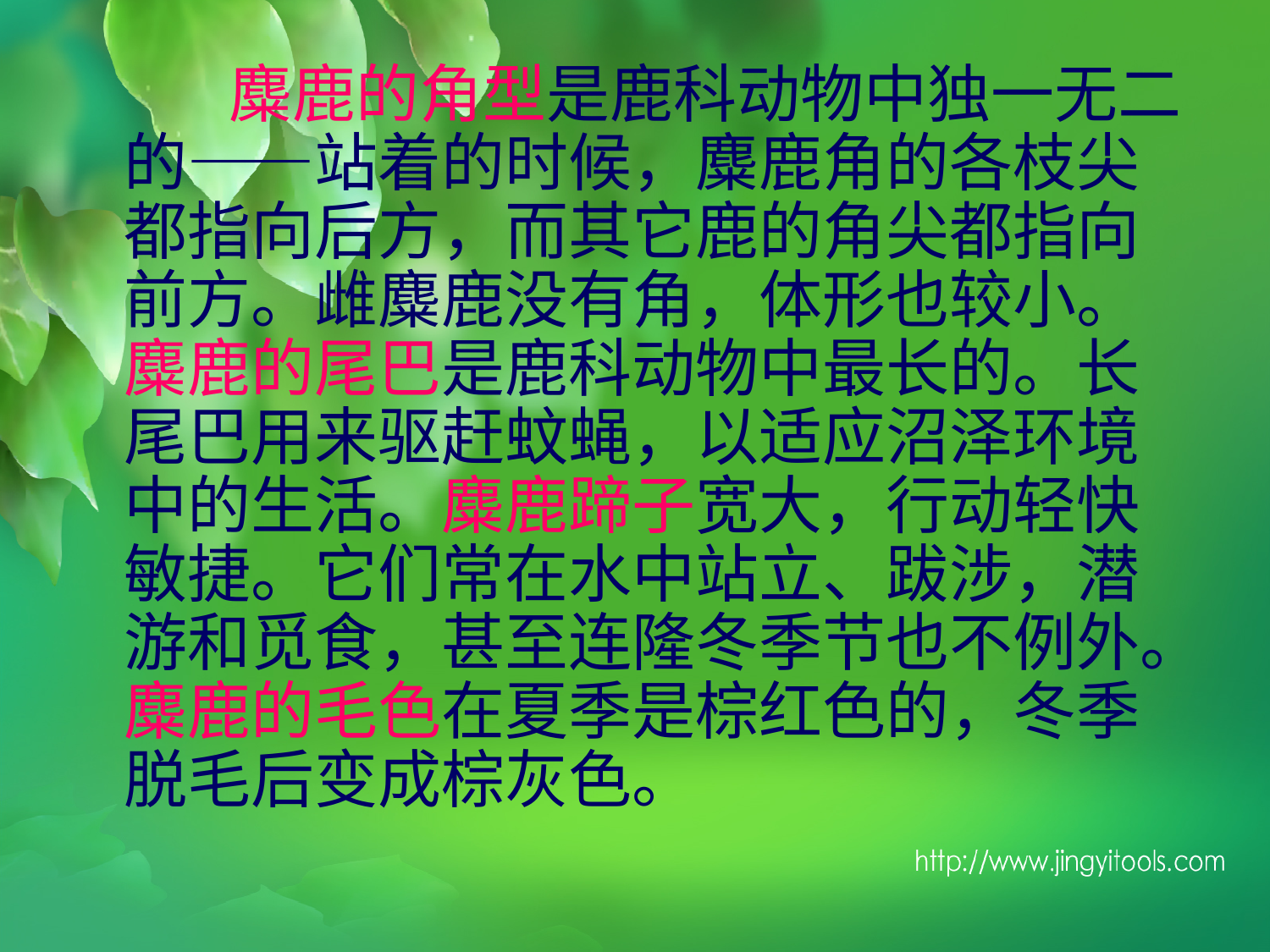

麋鹿的角型是鹿科动物中独一无二的——站着的时候，麋鹿角的各枝尖都指向后方，而其它鹿的角尖都指向前方。雌麋鹿没有角，体形也较小。麋鹿的尾巴是鹿科动物中最长的。长尾巴用来驱赶蚊蝇，以适应沼泽环境中的生活。麋鹿蹄子宽大，行动轻快敏捷。它们常在水中站立、跋涉，潜游和觅食，甚至连隆冬季节也不例外。麋鹿的毛色在夏季是棕红色的，冬季脱毛后变成棕灰色。